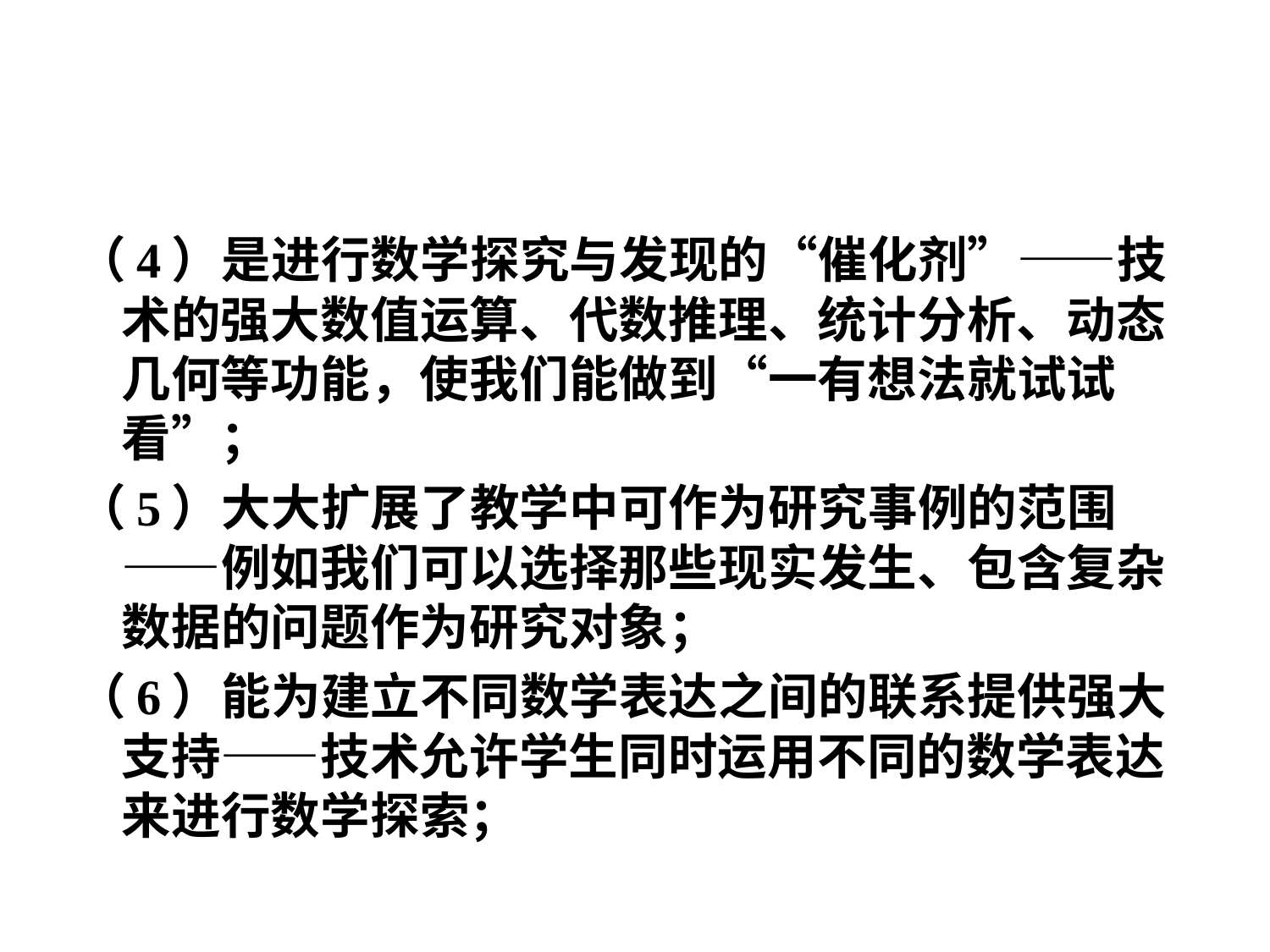

#
（4）是进行数学探究与发现的“催化剂”——技术的强大数值运算、代数推理、统计分析、动态几何等功能，使我们能做到“一有想法就试试看”；
（5）大大扩展了教学中可作为研究事例的范围——例如我们可以选择那些现实发生、包含复杂数据的问题作为研究对象；
（6）能为建立不同数学表达之间的联系提供强大支持——技术允许学生同时运用不同的数学表达来进行数学探索；